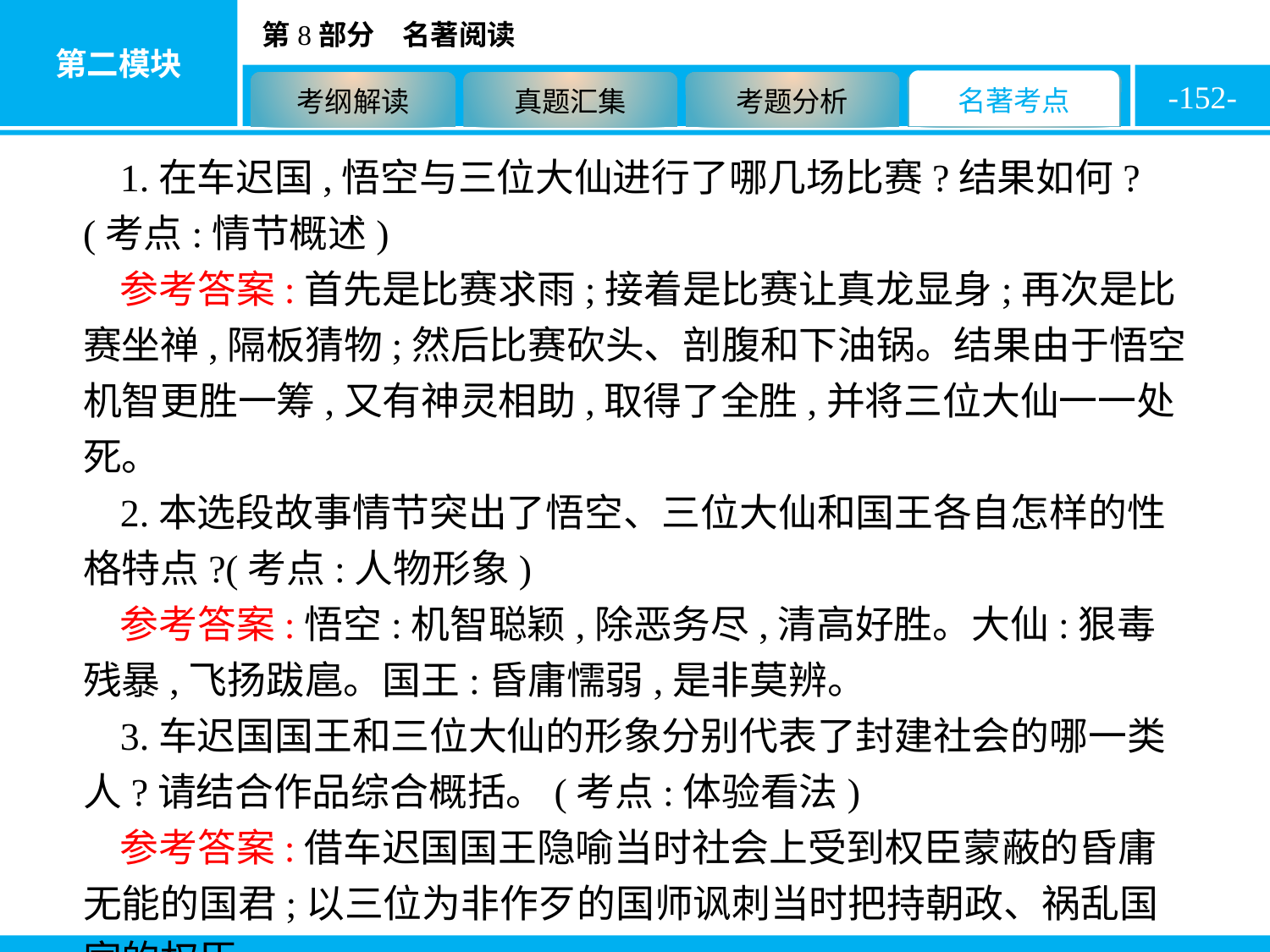

-152-
1.在车迟国,悟空与三位大仙进行了哪几场比赛?结果如何?(考点:情节概述)
参考答案:首先是比赛求雨;接着是比赛让真龙显身;再次是比赛坐禅,隔板猜物;然后比赛砍头、剖腹和下油锅。结果由于悟空机智更胜一筹,又有神灵相助,取得了全胜,并将三位大仙一一处死。
2.本选段故事情节突出了悟空、三位大仙和国王各自怎样的性格特点?(考点:人物形象)
参考答案:悟空:机智聪颖,除恶务尽,清高好胜。大仙:狠毒残暴,飞扬跋扈。国王:昏庸懦弱,是非莫辨。
3.车迟国国王和三位大仙的形象分别代表了封建社会的哪一类人?请结合作品综合概括。(考点:体验看法)
参考答案:借车迟国国王隐喻当时社会上受到权臣蒙蔽的昏庸无能的国君;以三位为非作歹的国师讽刺当时把持朝政、祸乱国家的权臣。